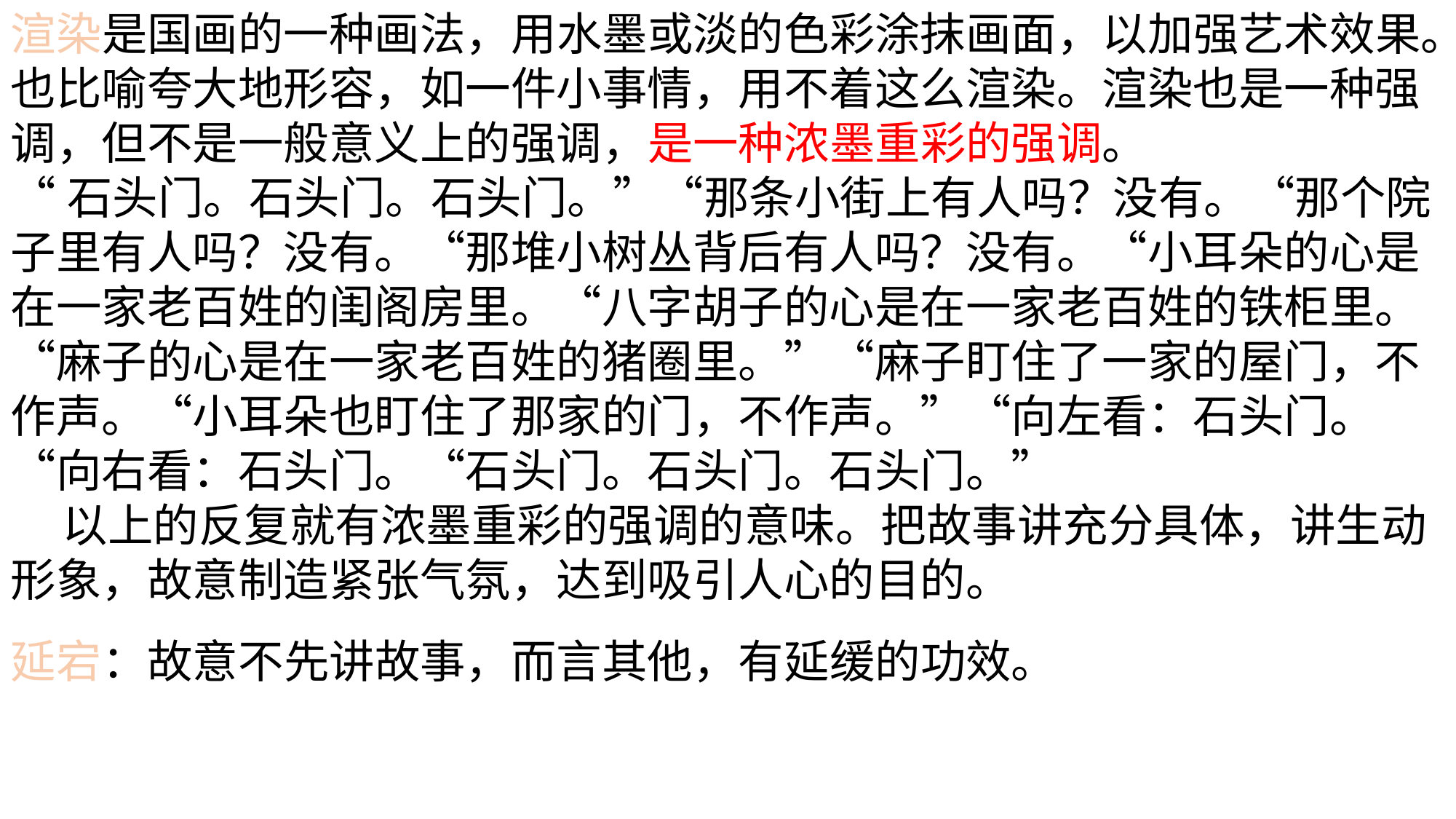

渲染是国画的一种画法，用水墨或淡的色彩涂抹画面，以加强艺术效果。也比喻夸大地形容，如一件小事情，用不着这么渲染。渲染也是一种强调，但不是一般意义上的强调，是一种浓墨重彩的强调。
“石头门。石头门。石头门。”“那条小街上有人吗？没有。“那个院子里有人吗？没有。“那堆小树丛背后有人吗？没有。“小耳朵的心是在一家老百姓的闺阁房里。“八字胡子的心是在一家老百姓的铁柜里。“麻子的心是在一家老百姓的猪圈里。”“麻子盯住了一家的屋门，不作声。“小耳朵也盯住了那家的门，不作声。”“向左看：石头门。“向右看：石头门。“石头门。石头门。石头门。”
    以上的反复就有浓墨重彩的强调的意味。把故事讲充分具体，讲生动形象，故意制造紧张气氛，达到吸引人心的目的。
延宕：故意不先讲故事，而言其他，有延缓的功效。